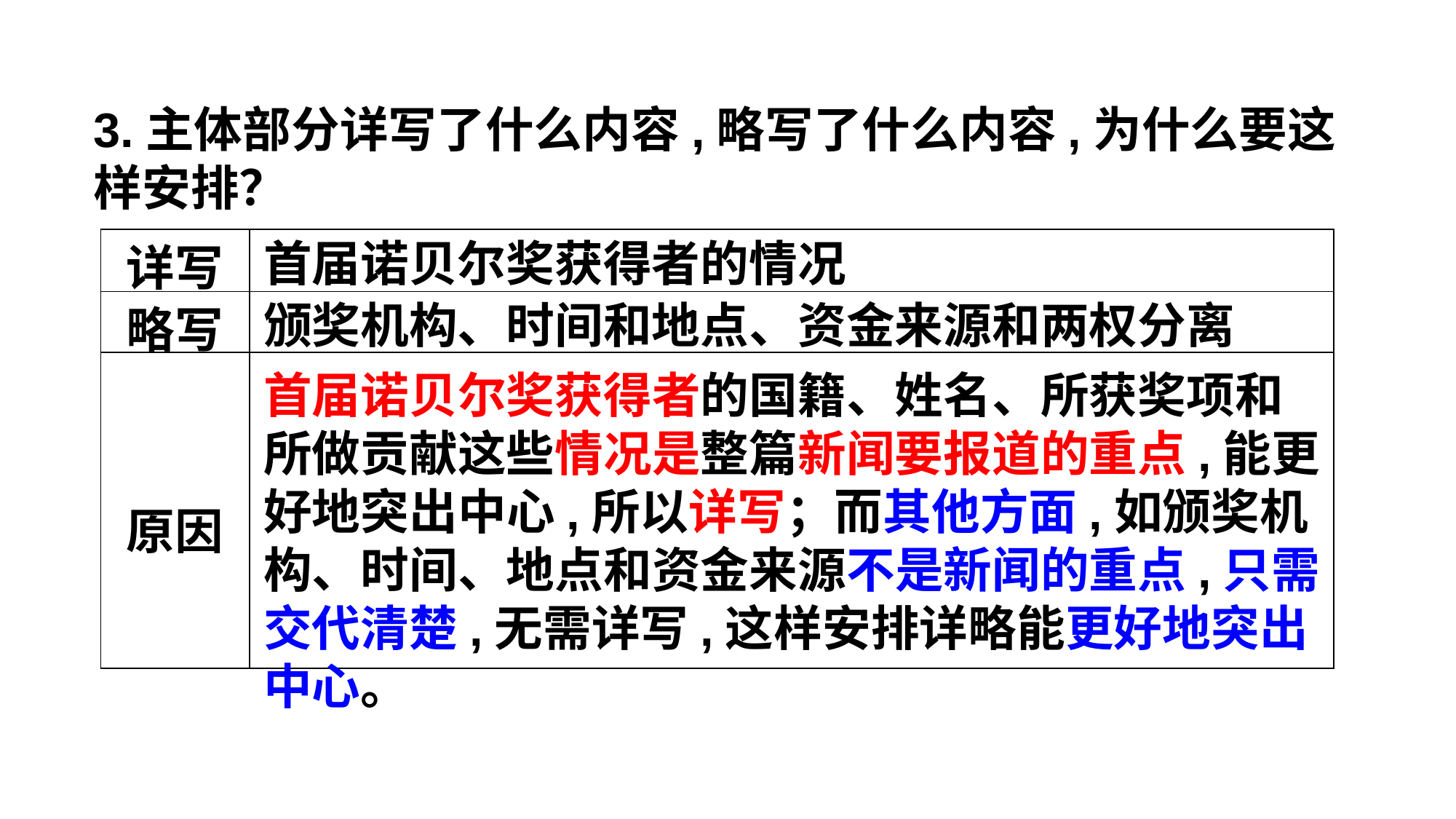

3.主体部分详写了什么内容,略写了什么内容,为什么要这样安排？
首届诺贝尔奖获得者的情况
| 详写 |  |
| --- | --- |
| 略写 |  |
| 原因 |  |
颁奖机构、时间和地点、资金来源和两权分离
首届诺贝尔奖获得者的国籍、姓名、所获奖项和所做贡献这些情况是整篇新闻要报道的重点,能更好地突出中心,所以详写；而其他方面,如颁奖机构、时间、地点和资金来源不是新闻的重点,只需交代清楚,无需详写,这样安排详略能更好地突出中心。